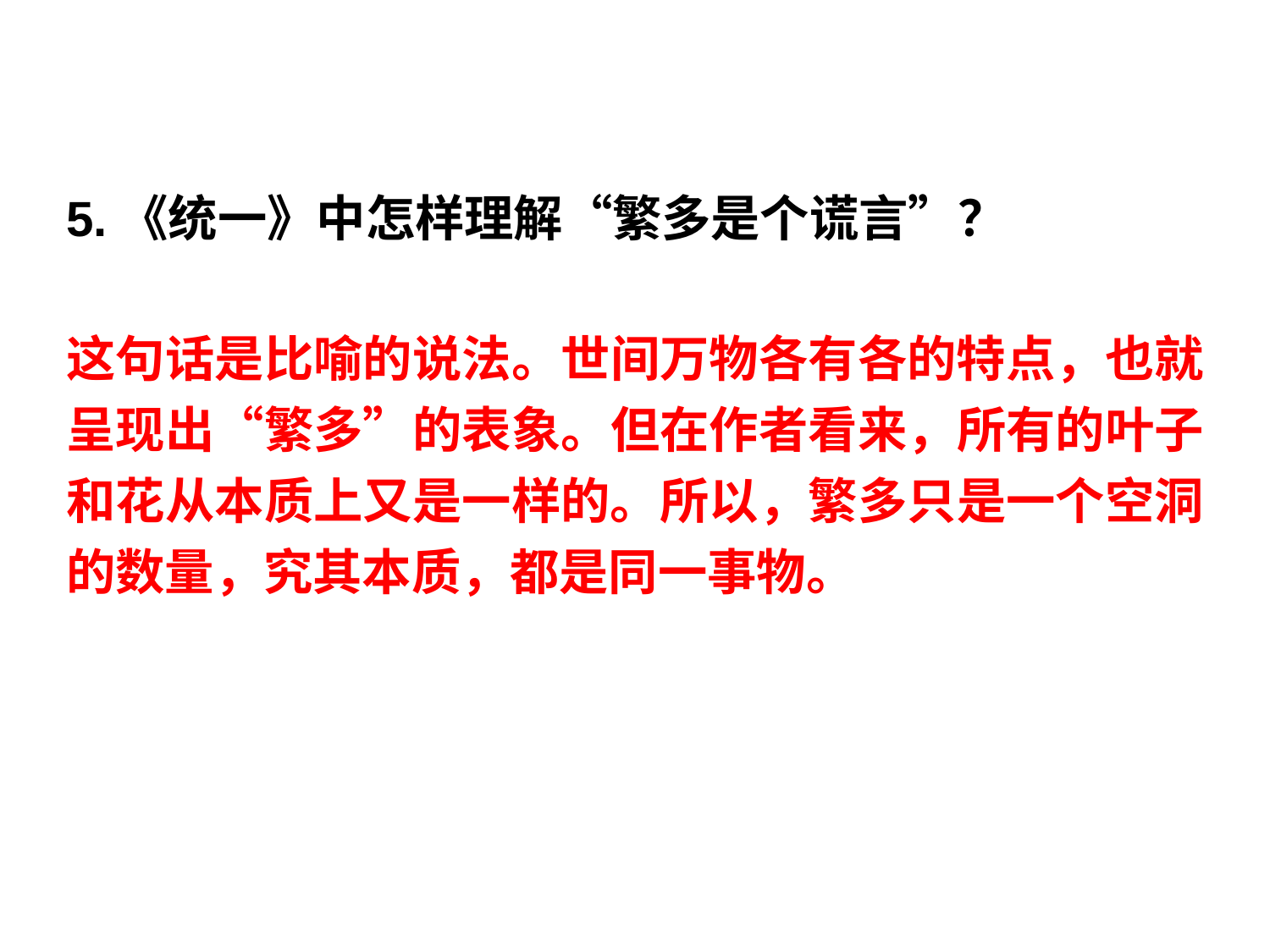

5.《统一》中怎样理解“繁多是个谎言”？
这句话是比喻的说法。世间万物各有各的特点，也就呈现出“繁多”的表象。但在作者看来，所有的叶子和花从本质上又是一样的。所以，繁多只是一个空洞的数量，究其本质，都是同一事物。